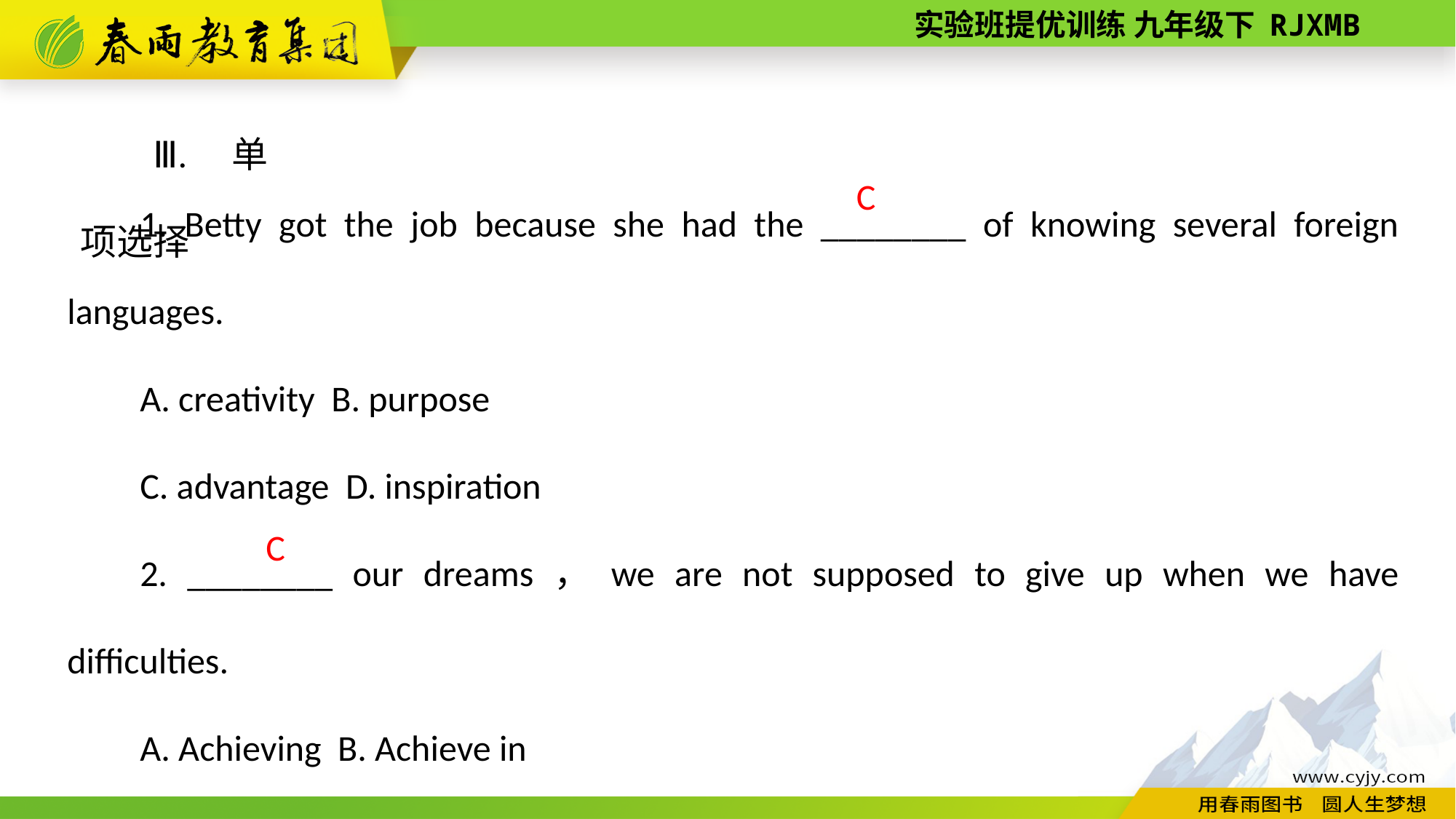

Ⅲ. 单项选择
1. Betty got the job because she had the ________ of knowing several foreign languages.
A. creativity  B. purpose
C. advantage  D. inspiration
2. ________ our dreams，we are not supposed to give up when we have difficulties.
A. Achieving  B. Achieve in
C. To achieve  D. Achieve
C
C